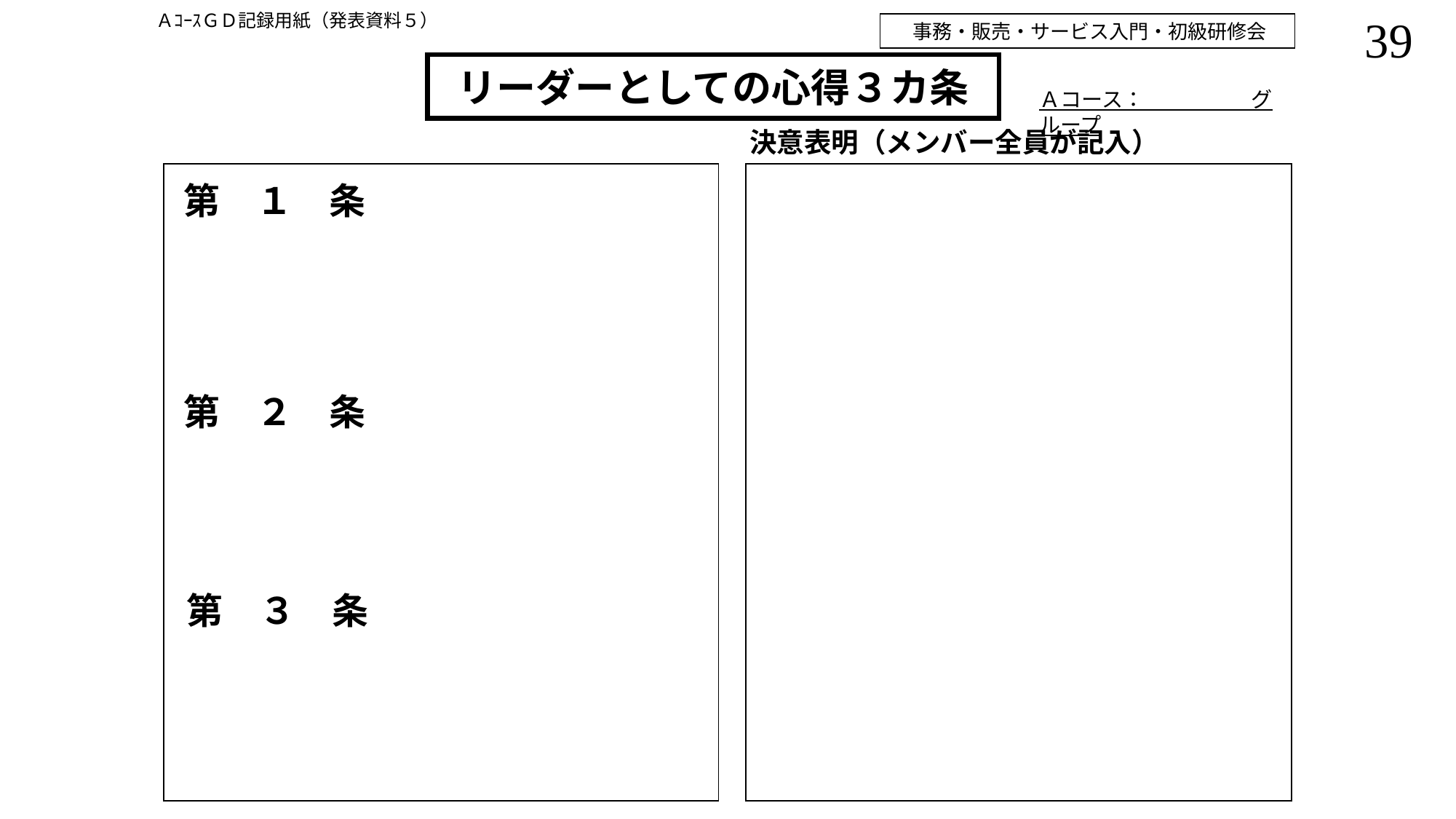

ＡｺｰｽＧＤ記録用紙（発表資料５）
事務・販売・サービス入門・初級研修会
# リーダーとしての心得３カ条
Ａコース：　　　　　グループ
決意表明（メンバー全員が記入）

第　１　条
第　２　条
第　３　条